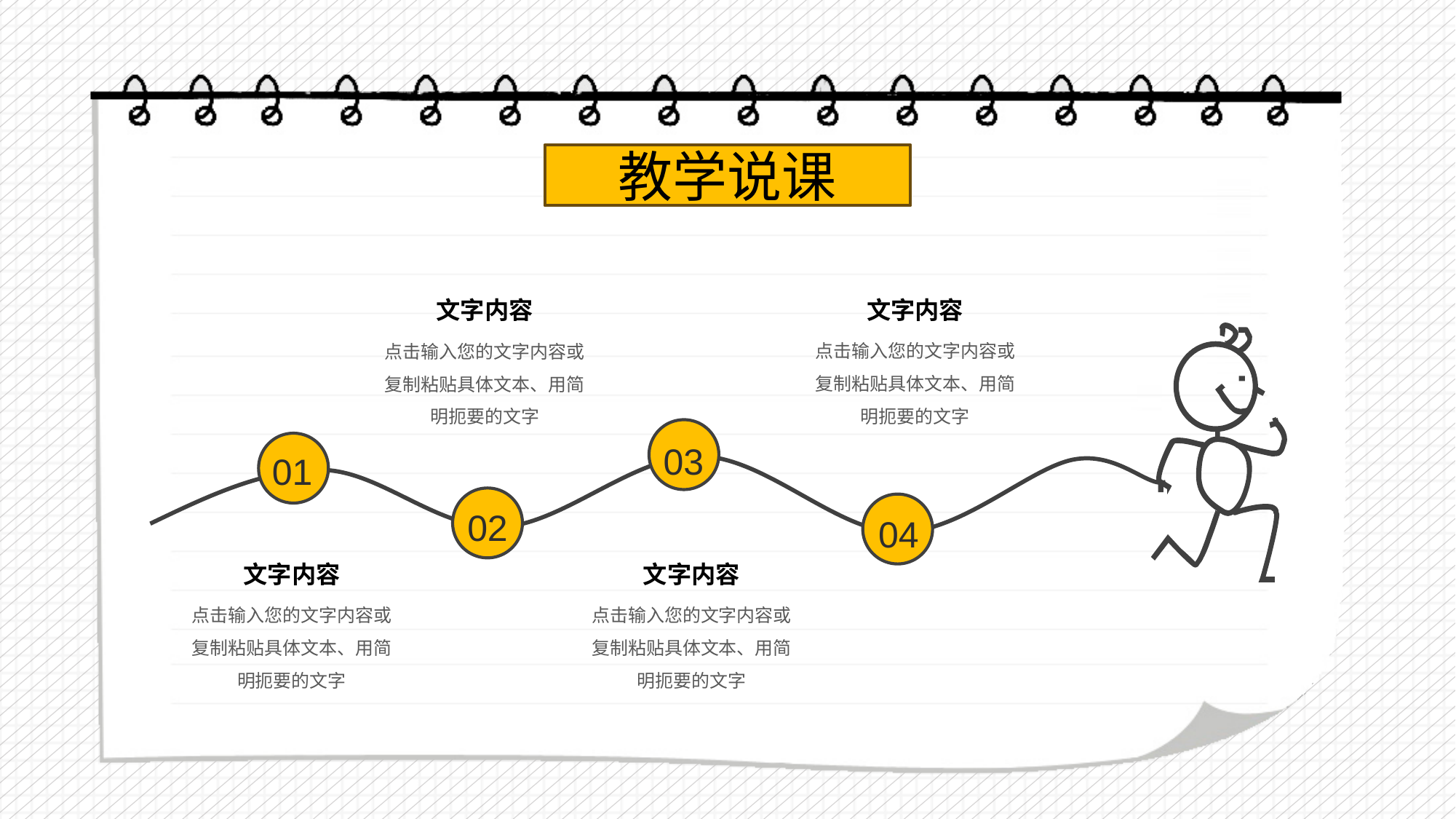

教学说课
文字内容
文字内容

点击输入您的文字内容或复制粘贴具体文本、用简明扼要的文字
点击输入您的文字内容或复制粘贴具体文本、用简明扼要的文字

03

01

02

04
文字内容
文字内容
点击输入您的文字内容或复制粘贴具体文本、用简明扼要的文字
点击输入您的文字内容或复制粘贴具体文本、用简明扼要的文字